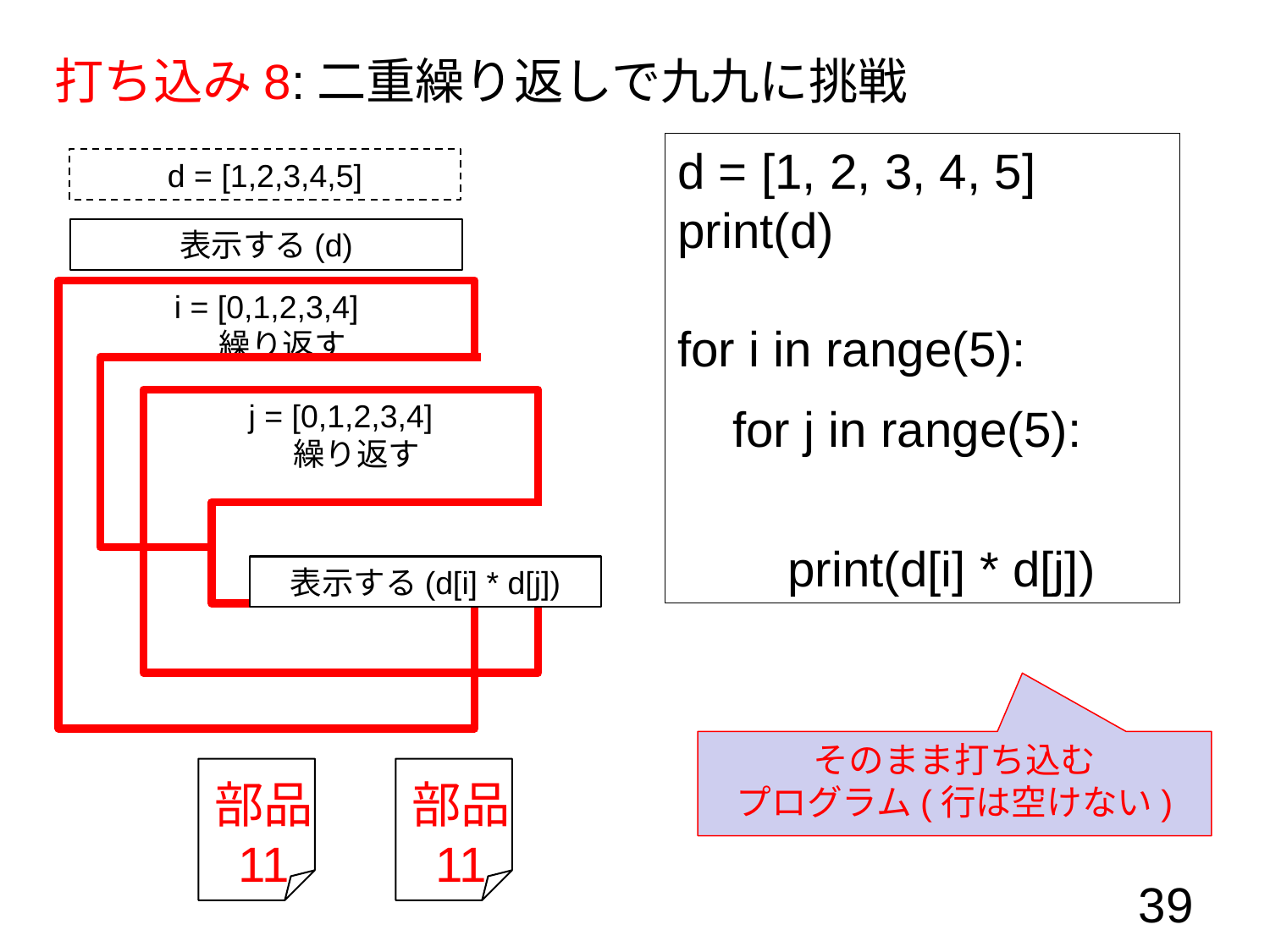

打ち込み8:二重繰り返しで九九に挑戦
d = [1, 2, 3, 4, 5]
print(d)

for i in range(5):

    for j in range(5):

        print(d[i] * d[j])
d = [1,2,3,4,5]
表示する(d)
i = [0,1,2,3,4]
　繰り返す

j = [0,1,2,3,4]
　繰り返す

表示する(d[i] * d[j])
そのまま打ち込む
プログラム(行は空けない)

部品
11

部品
11
39